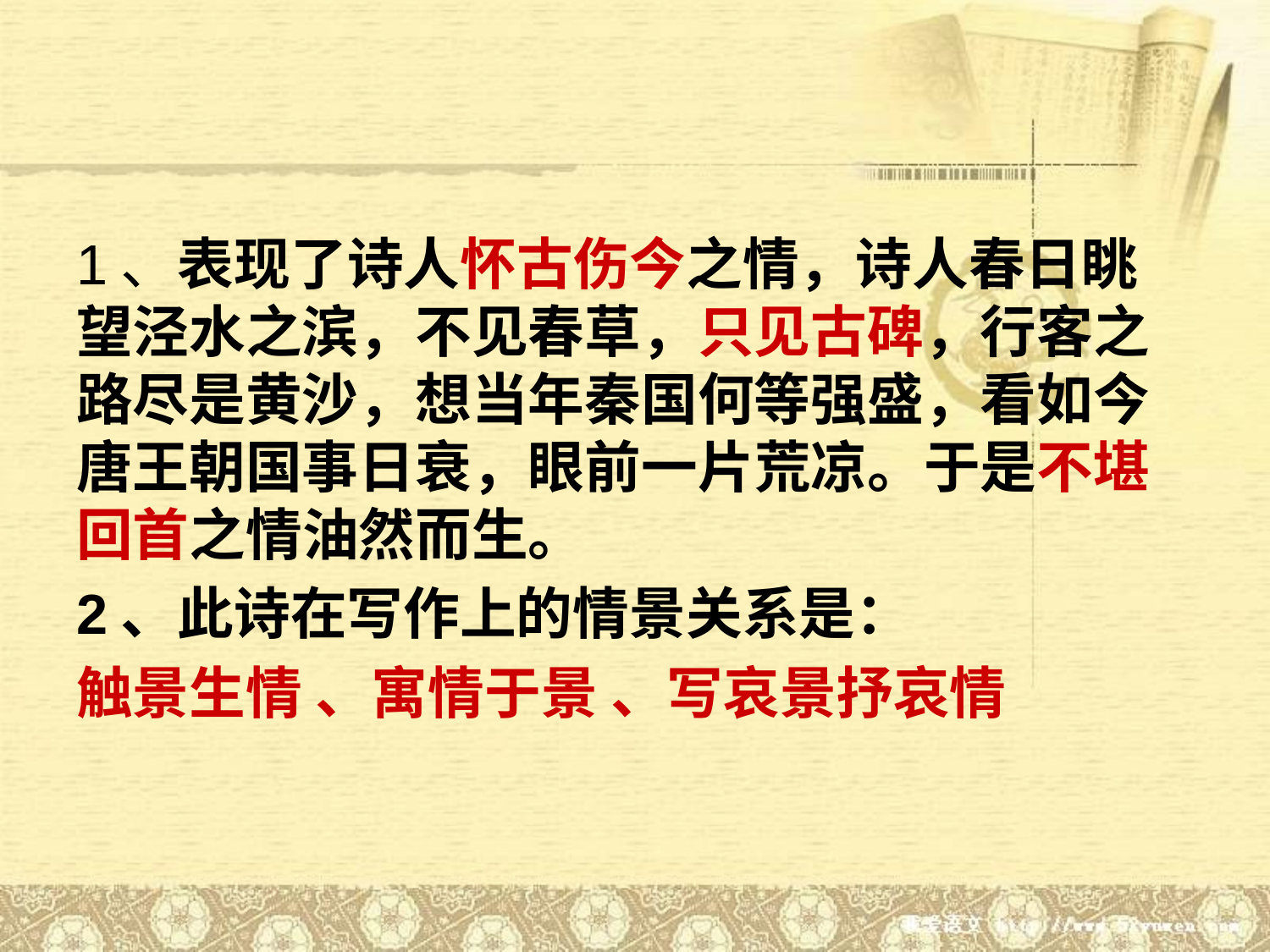

1、表现了诗人怀古伤今之情，诗人春日眺望泾水之滨，不见春草，只见古碑，行客之路尽是黄沙，想当年秦国何等强盛，看如今唐王朝国事日衰，眼前一片荒凉。于是不堪回首之情油然而生。
2、此诗在写作上的情景关系是：
触景生情 、寓情于景 、写哀景抒哀情